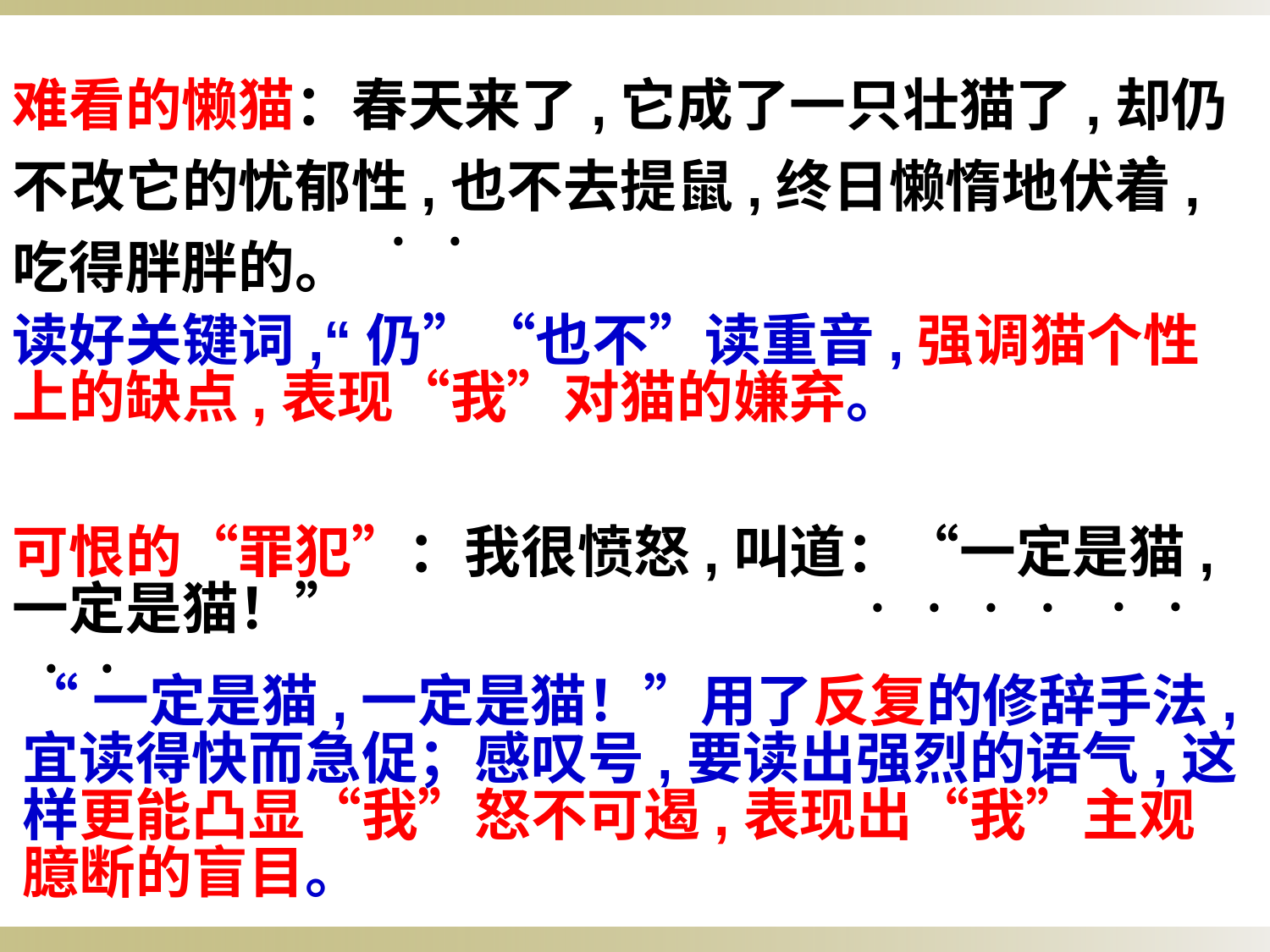

难看的懒猫：春天来了,它成了一只壮猫了,却仍不改它的忧郁性,也不去提鼠,终日懒惰地伏着,吃得胖胖的。
﹒
﹒﹒
读好关键词,“仍”“也不”读重音,强调猫个性上的缺点,表现“我”对猫的嫌弃。
可恨的“罪犯”：我很愤怒,叫道：“一定是猫,一定是猫！”
﹒﹒
﹒﹒﹒﹒
﹒﹒
“一定是猫,一定是猫！”用了反复的修辞手法,宜读得快而急促；感叹号,要读出强烈的语气,这样更能凸显“我”怒不可遏,表现出“我”主观臆断的盲目。